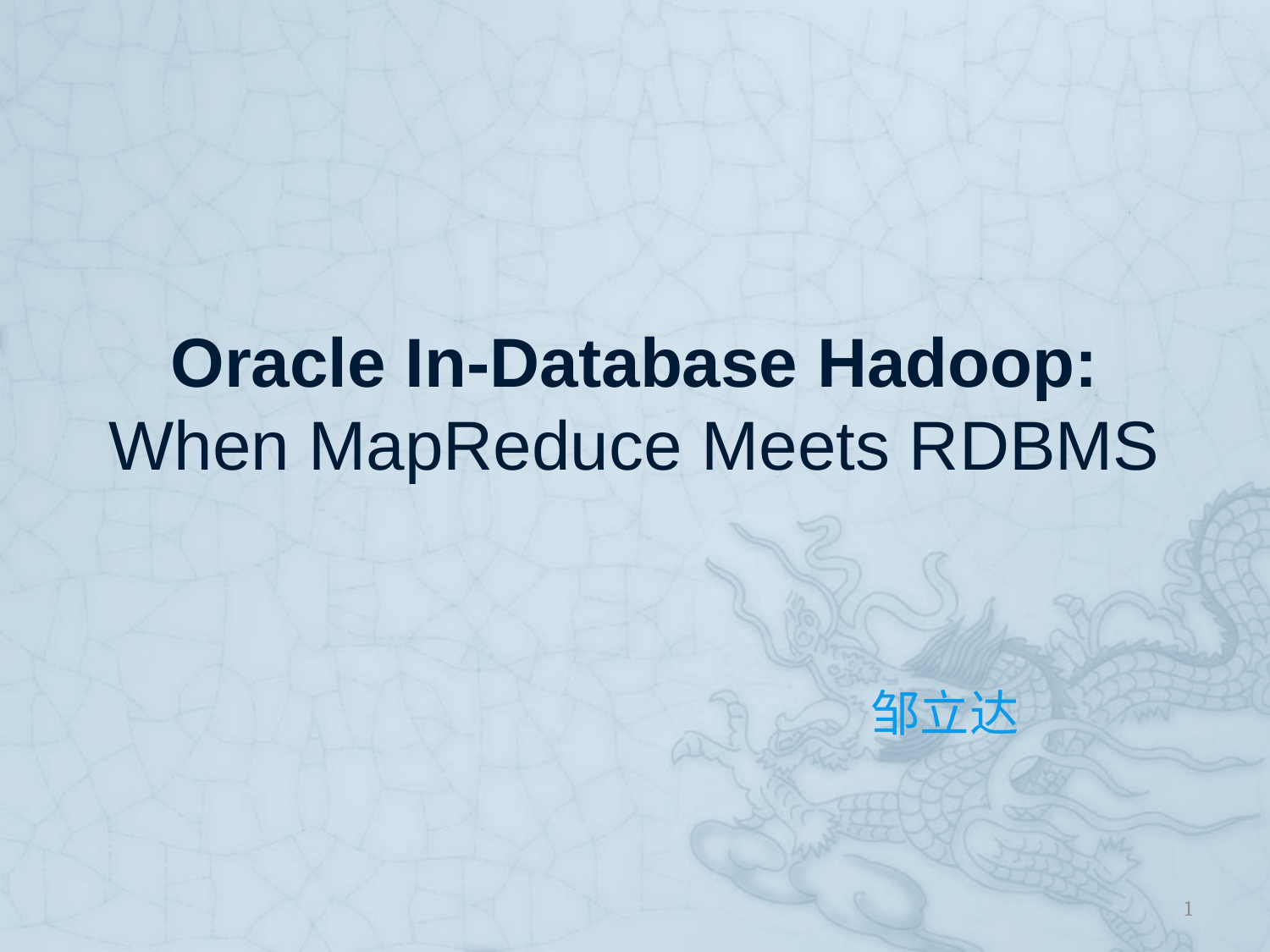

# Oracle In-Database Hadoop: When MapReduce Meets RDBMS
邹立达
1